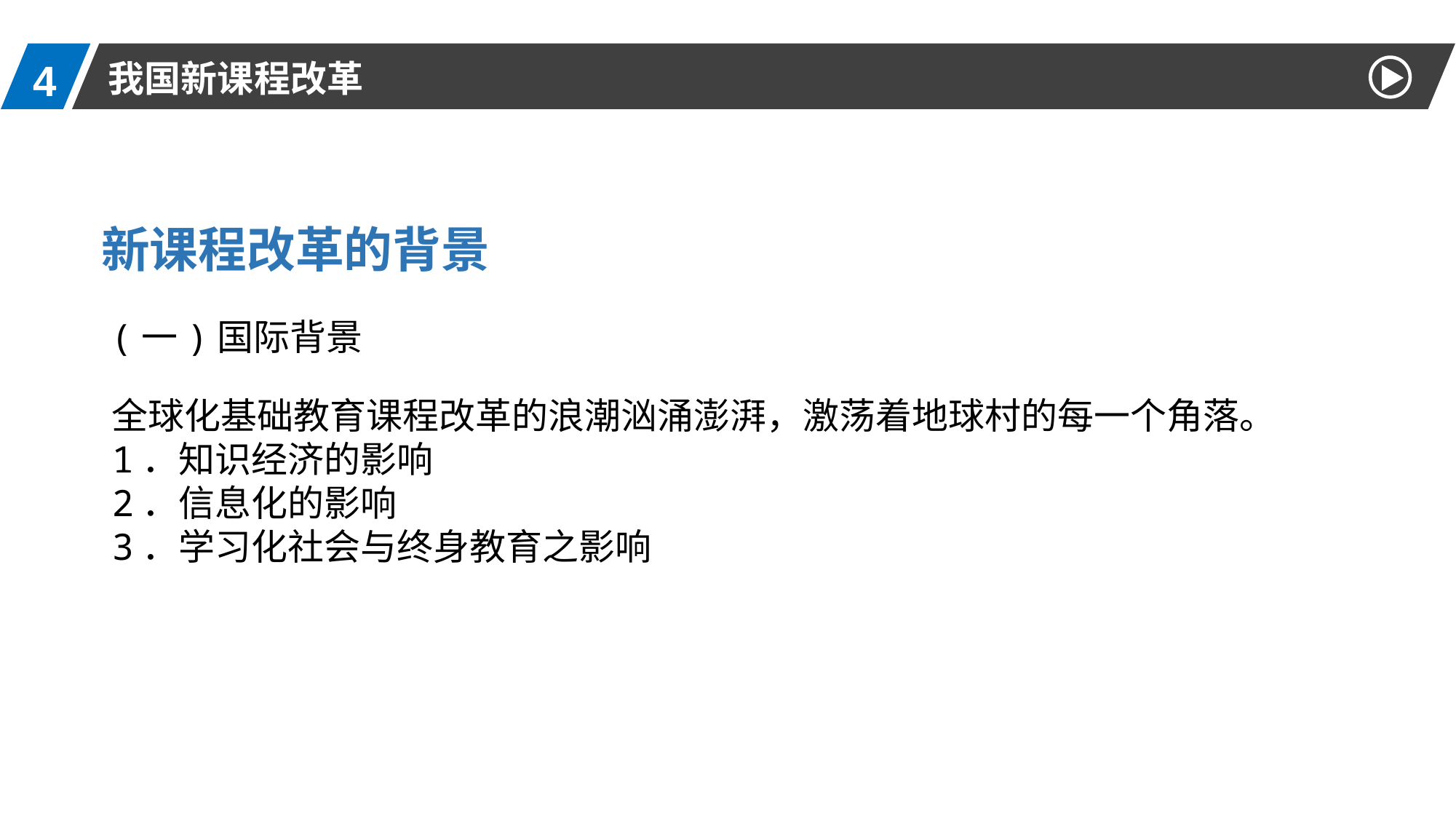

4
我国新课程改革

新课程改革的背景
(一)国际背景
全球化基础教育课程改革的浪潮汹涌澎湃，激荡着地球村的每一个角落。
1．知识经济的影响
2．信息化的影响
3．学习化社会与终身教育之影响